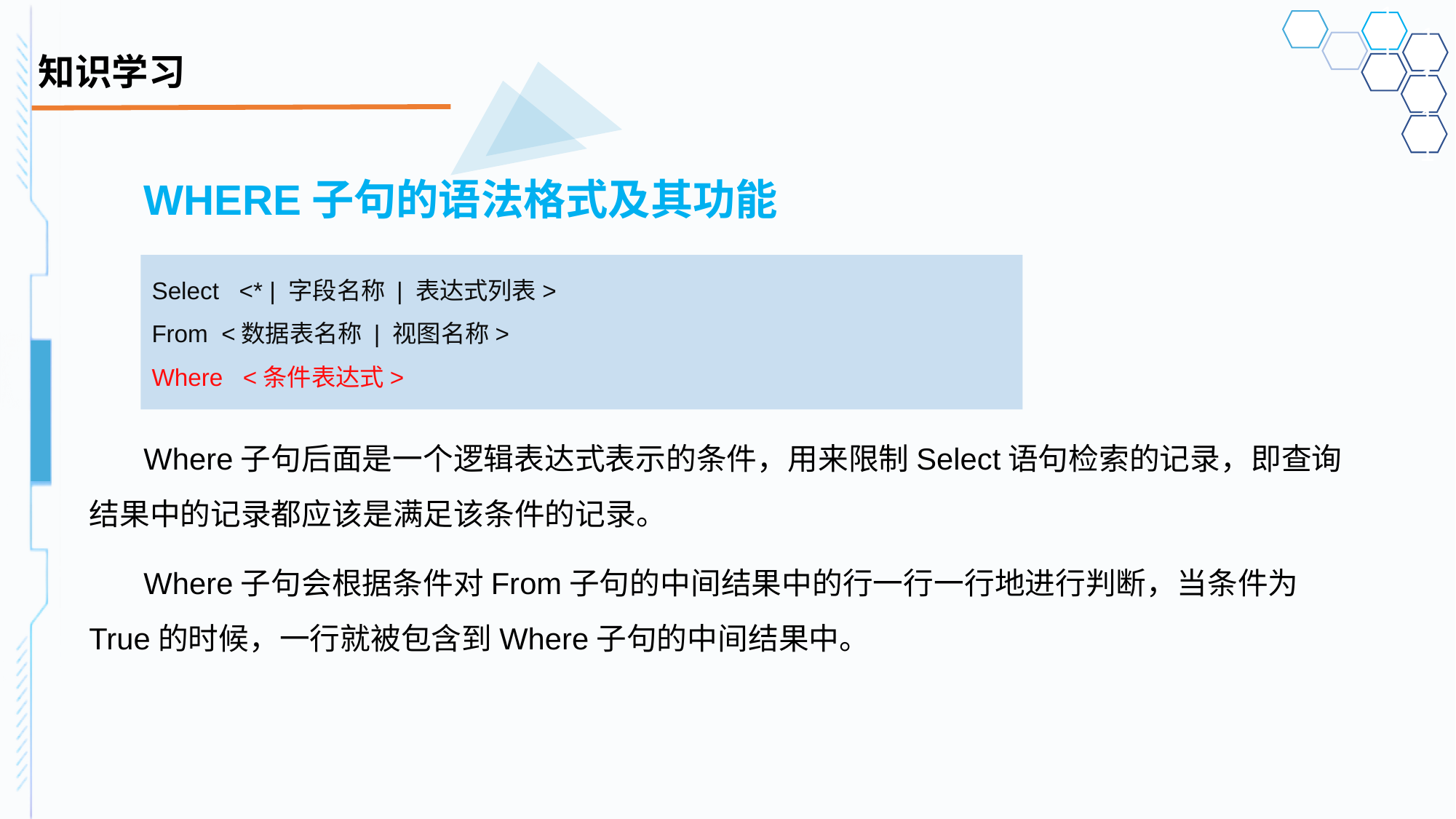

# 知识学习

WHERE子句的语法格式及其功能

Where子句后面是一个逻辑表达式表示的条件，用来限制Select语句检索的记录，即查询结果中的记录都应该是满足该条件的记录。
Where子句会根据条件对From子句的中间结果中的行一行一行地进行判断，当条件为True的时候，一行就被包含到Where子句的中间结果中。
Select   <* | 字段名称 | 表达式列表>
From  <数据表名称 | 视图名称>
Where   <条件表达式>